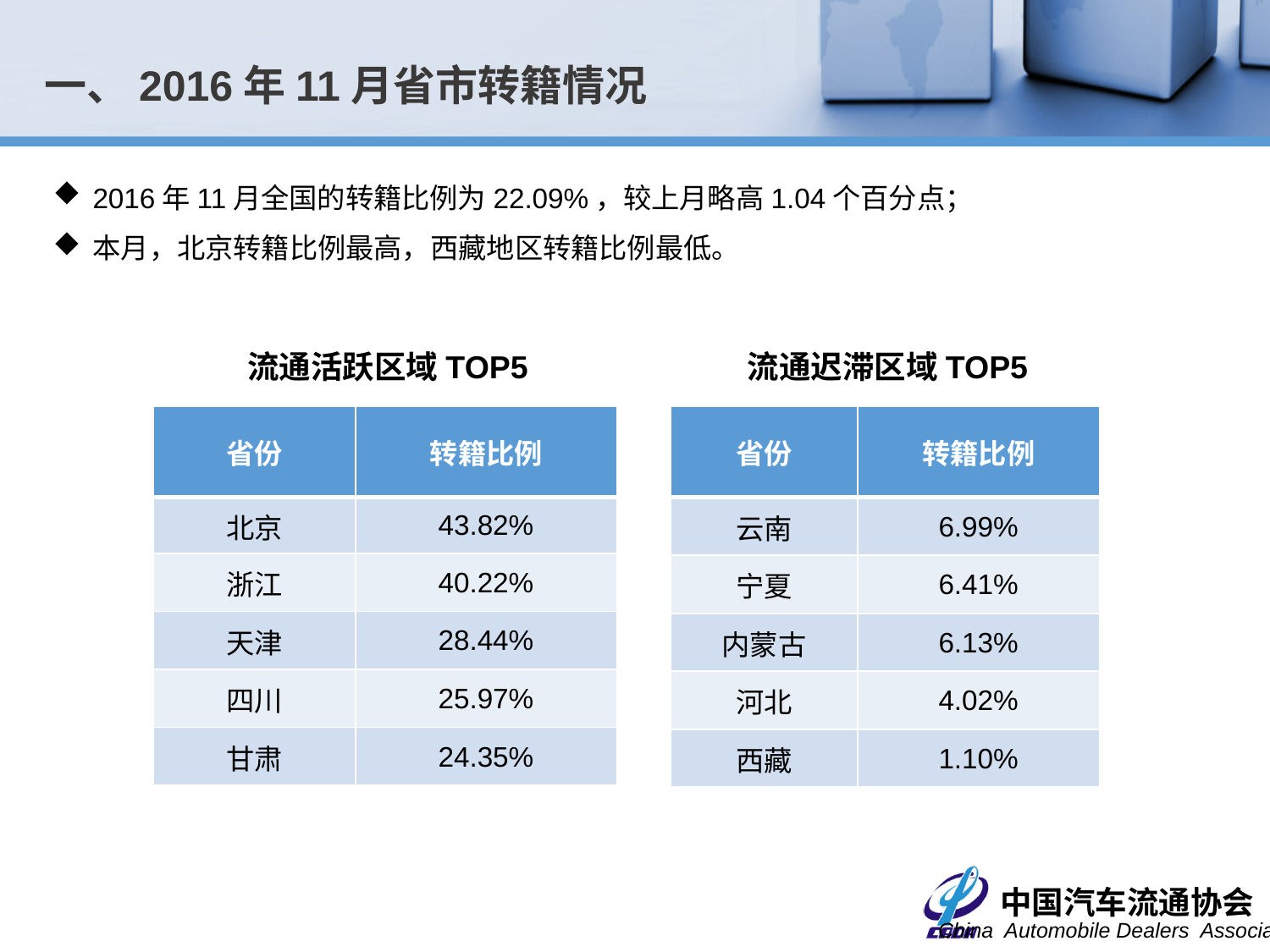

一、2016年11月省市转籍情况
2016年11月全国的转籍比例为22.09%，较上月略高1.04个百分点；
本月，北京转籍比例最高，西藏地区转籍比例最低。
流通活跃区域TOP5
流通迟滞区域TOP5
| 省份 | 转籍比例 |
| --- | --- |
| 北京 | 43.82% |
| 浙江 | 40.22% |
| 天津 | 28.44% |
| 四川 | 25.97% |
| 甘肃 | 24.35% |
| 省份 | 转籍比例 |
| --- | --- |
| 云南 | 6.99% |
| 宁夏 | 6.41% |
| 内蒙古 | 6.13% |
| 河北 | 4.02% |
| 西藏 | 1.10% |